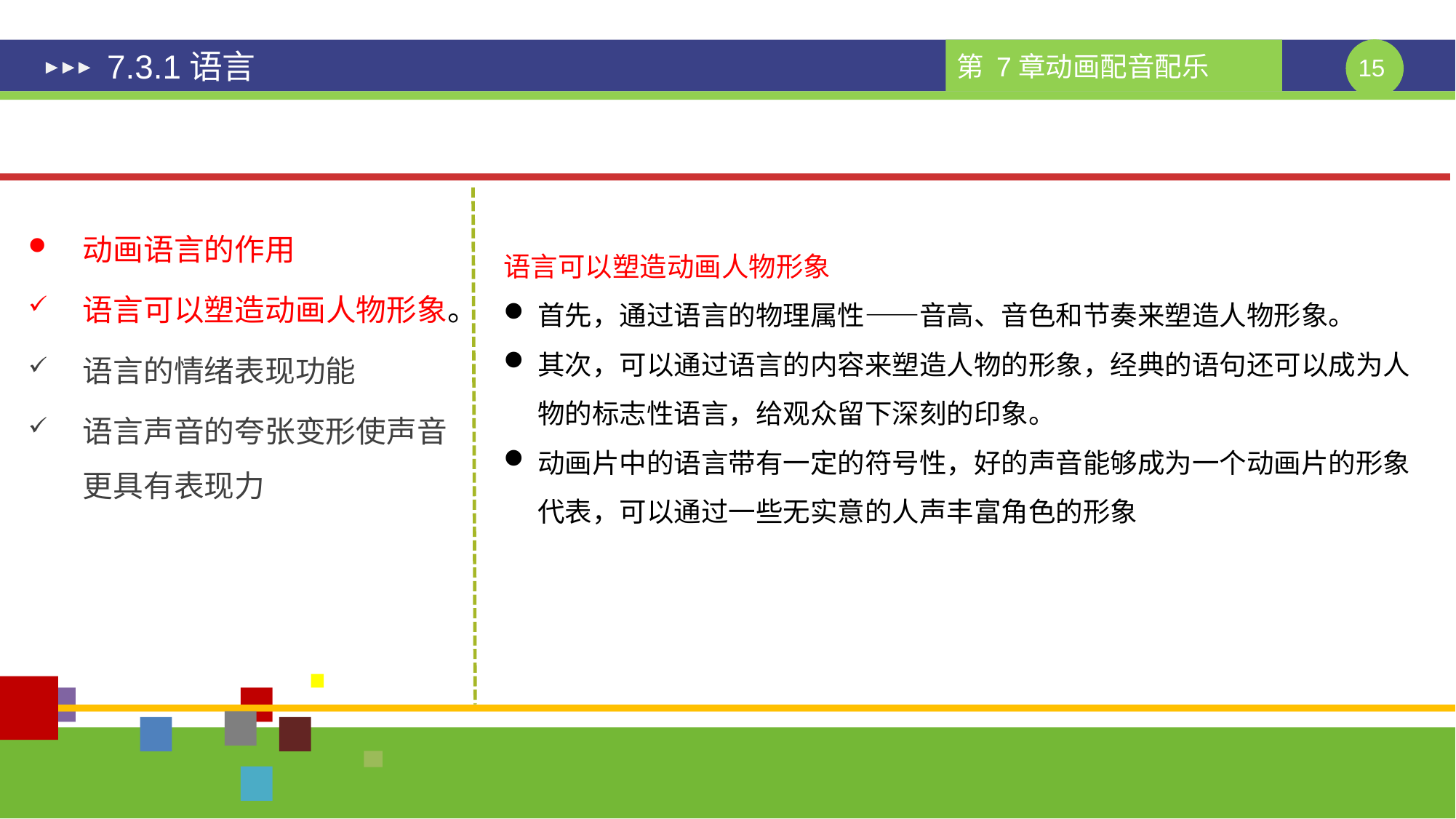

# 7.3.1语言

动画语言的作用
语言可以塑造动画人物形象。
语言的情绪表现功能
语言声音的夸张变形使声音更具有表现力
语言可以塑造动画人物形象
首先，通过语言的物理属性——音高、音色和节奏来塑造人物形象。
其次，可以通过语言的内容来塑造人物的形象，经典的语句还可以成为人物的标志性语言，给观众留下深刻的印象。
动画片中的语言带有一定的符号性，好的声音能够成为一个动画片的形象代表，可以通过一些无实意的人声丰富角色的形象